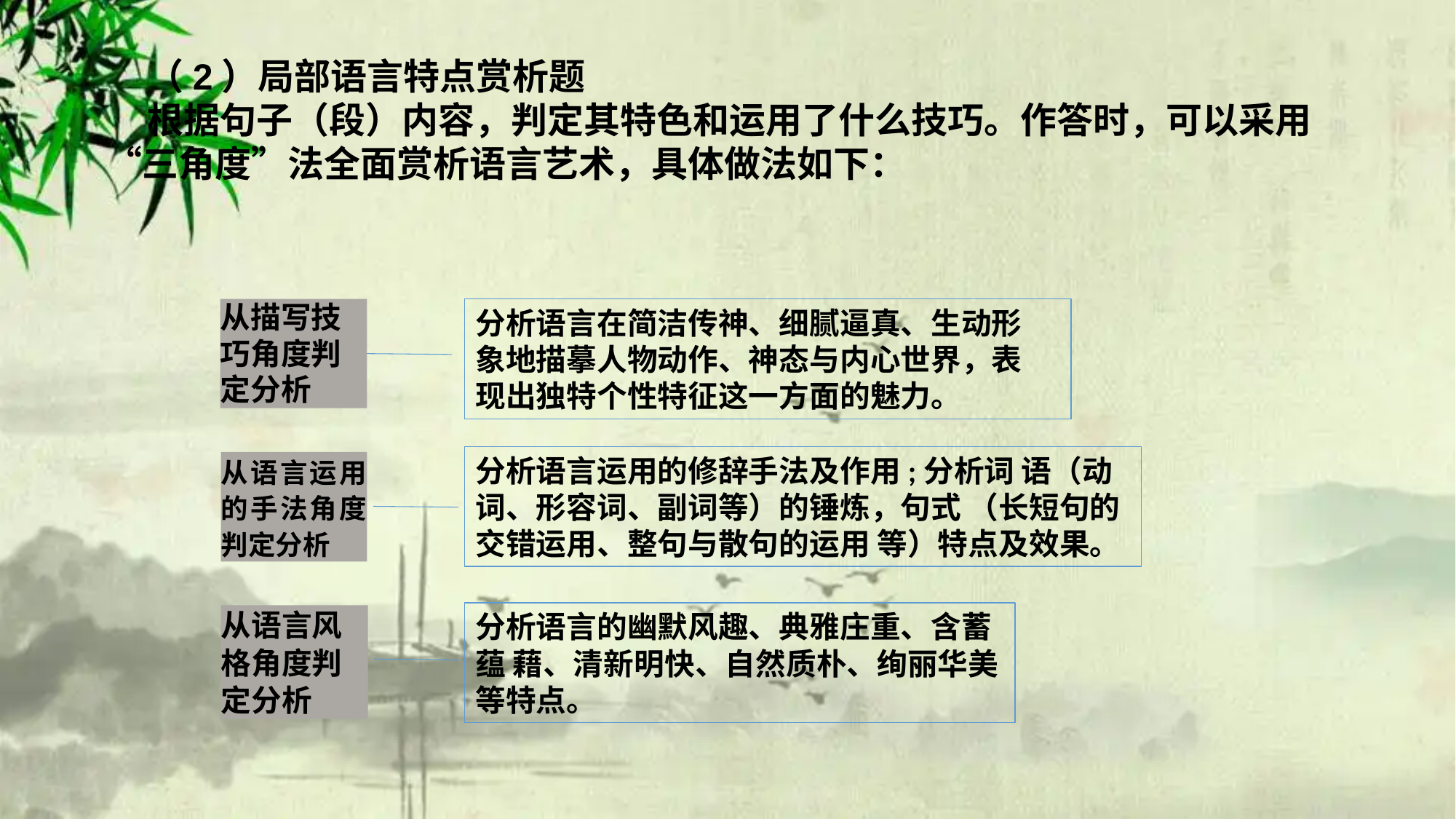

（2）局部语言特点赏析题
    根据句子（段）内容，判定其特色和运用了什么技巧。作答时，可以采用“三角度”法全面赏析语言艺术，具体做法如下：
分析语言在简洁传神、细腻逼真、生动形 象地描摹人物动作、神态与内心世界，表 现出独特个性特征这一方面的魅力。
从描写技巧角度判定分析
分析语言运用的修辞手法及作用;分析词 语（动词、形容词、副词等）的锤炼，句式 （长短句的交错运用、整句与散句的运用 等）特点及效果。
从语言运用 的手法角度 判定分析
分析语言的幽默风趣、典雅庄重、含蓄蕴 藉、清新明快、自然质朴、绚丽华美等特点。
从语言风格角度判定分析